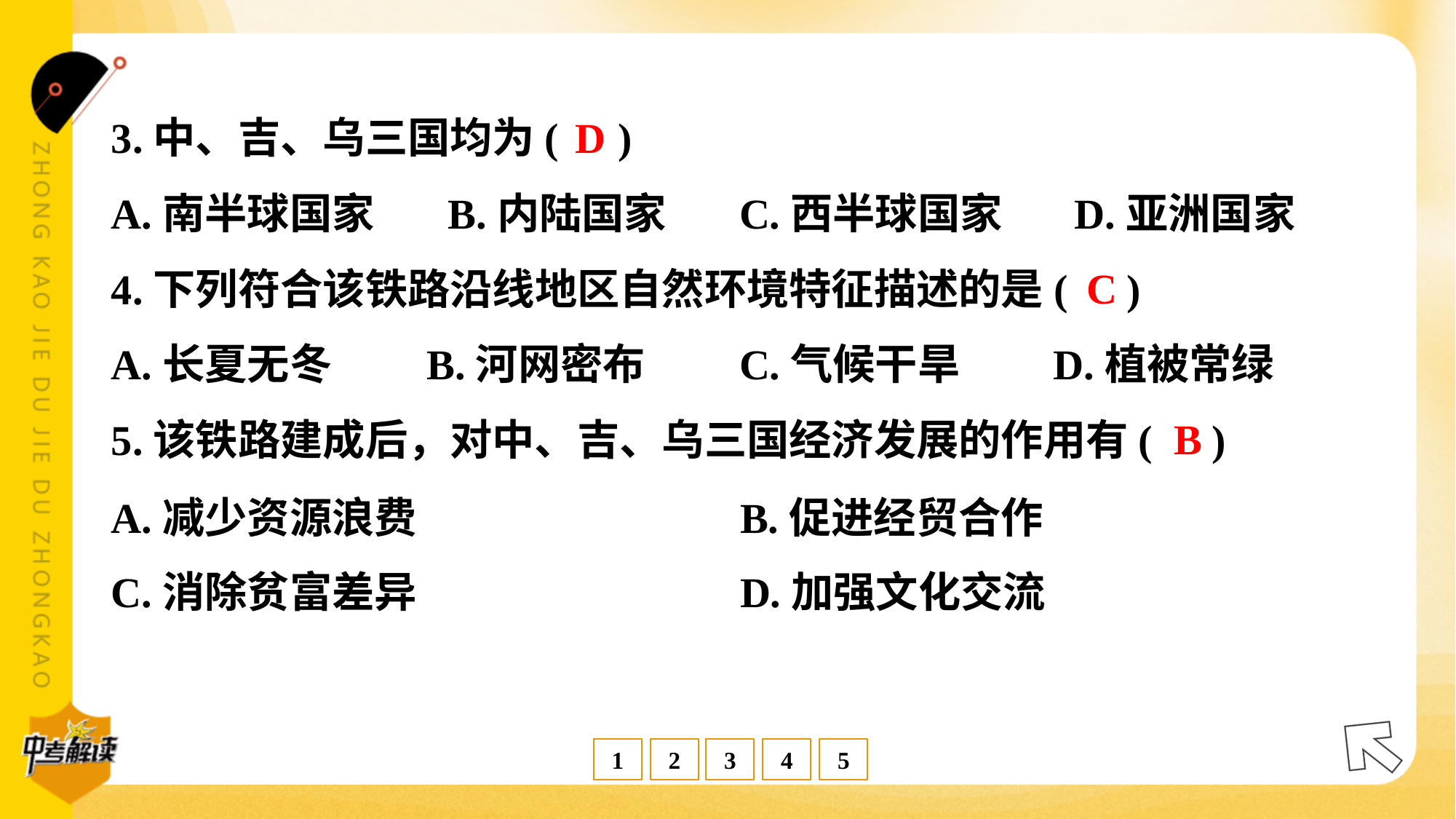

D
3.中、吉、乌三国均为(     )
A.南半球国家	B.内陆国家	C.西半球国家	D.亚洲国家
C
4.下列符合该铁路沿线地区自然环境特征描述的是(     )
A.长夏无冬	B.河网密布	C.气候干旱	D.植被常绿
B
5.该铁路建成后，对中、吉、乌三国经济发展的作用有(     )
A.减少资源浪费	B.促进经贸合作
C.消除贫富差异	D.加强文化交流